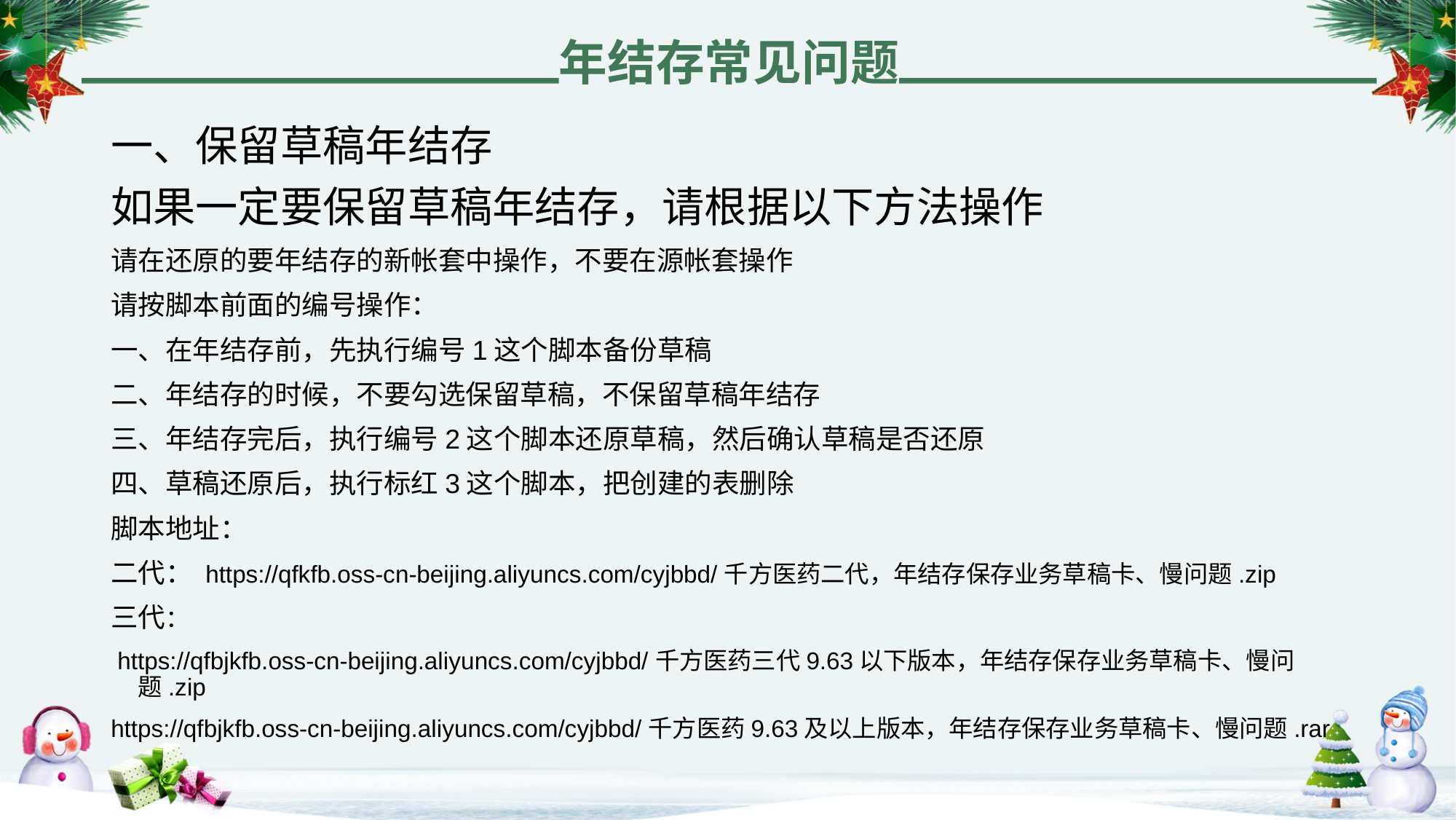

年结存常见问题

一、保留草稿年结存
如果一定要保留草稿年结存，请根据以下方法操作
请在还原的要年结存的新帐套中操作，不要在源帐套操作
请按脚本前面的编号操作：
一、在年结存前，先执行编号1这个脚本备份草稿
二、年结存的时候，不要勾选保留草稿，不保留草稿年结存
三、年结存完后，执行编号2这个脚本还原草稿，然后确认草稿是否还原
四、草稿还原后，执行标红3这个脚本，把创建的表删除
脚本地址：
二代： https://qfkfb.oss-cn-beijing.aliyuncs.com/cyjbbd/千方医药二代，年结存保存业务草稿卡、慢问题.zip
三代：
 https://qfbjkfb.oss-cn-beijing.aliyuncs.com/cyjbbd/千方医药三代9.63以下版本，年结存保存业务草稿卡、慢问题.zip
https://qfbjkfb.oss-cn-beijing.aliyuncs.com/cyjbbd/千方医药9.63及以上版本，年结存保存业务草稿卡、慢问题.rar